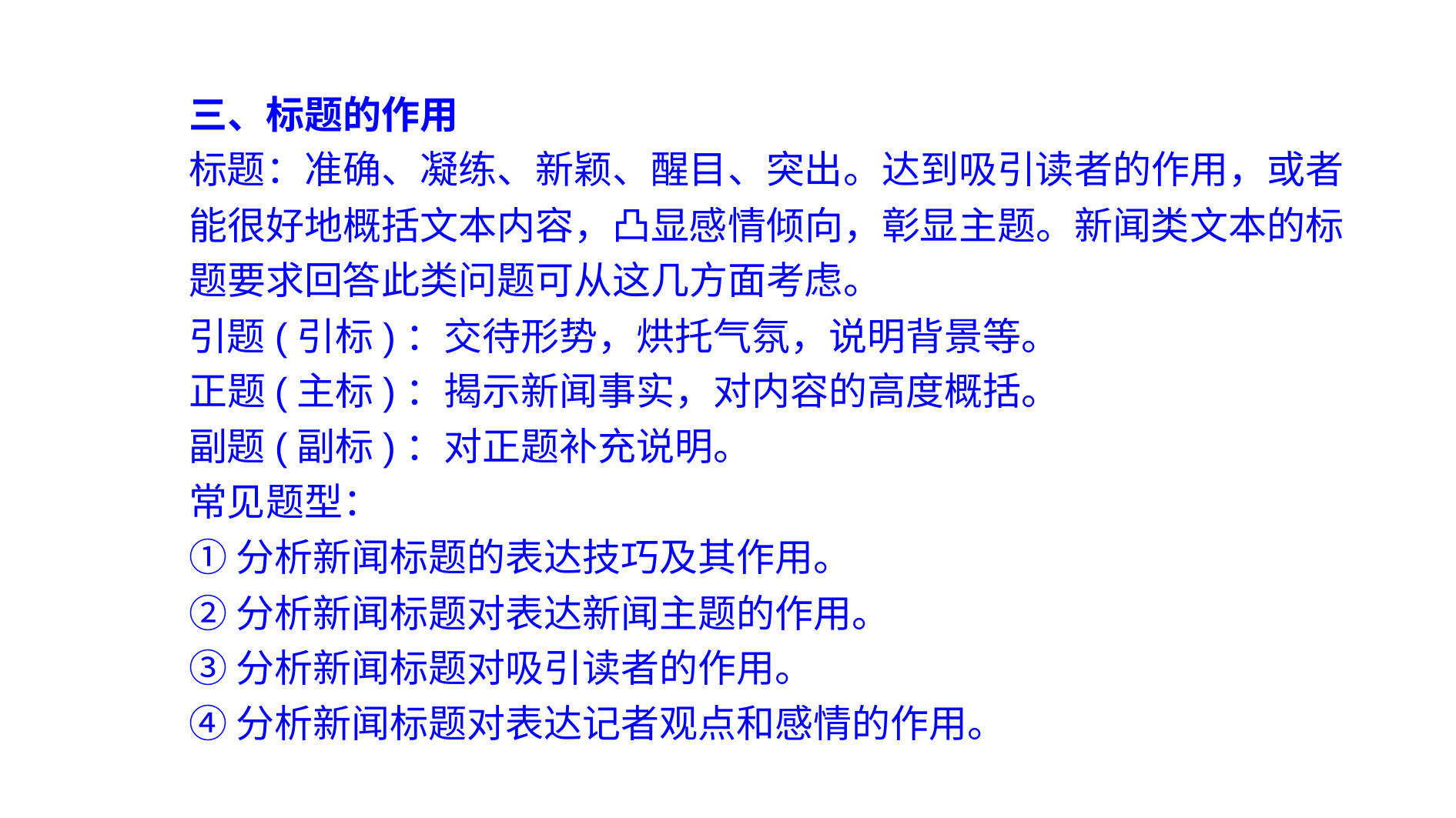

三、标题的作用
标题：准确、凝练、新颖、醒目、突出。达到吸引读者的作用，或者能很好地概括文本内容，凸显感情倾向，彰显主题。新闻类文本的标题要求回答此类问题可从这几方面考虑。
引题(引标)：交待形势，烘托气氛，说明背景等。
正题(主标)：揭示新闻事实，对内容的高度概括。
副题(副标)：对正题补充说明。
常见题型：
①分析新闻标题的表达技巧及其作用。
②分析新闻标题对表达新闻主题的作用。
③分析新闻标题对吸引读者的作用。
④分析新闻标题对表达记者观点和感情的作用。